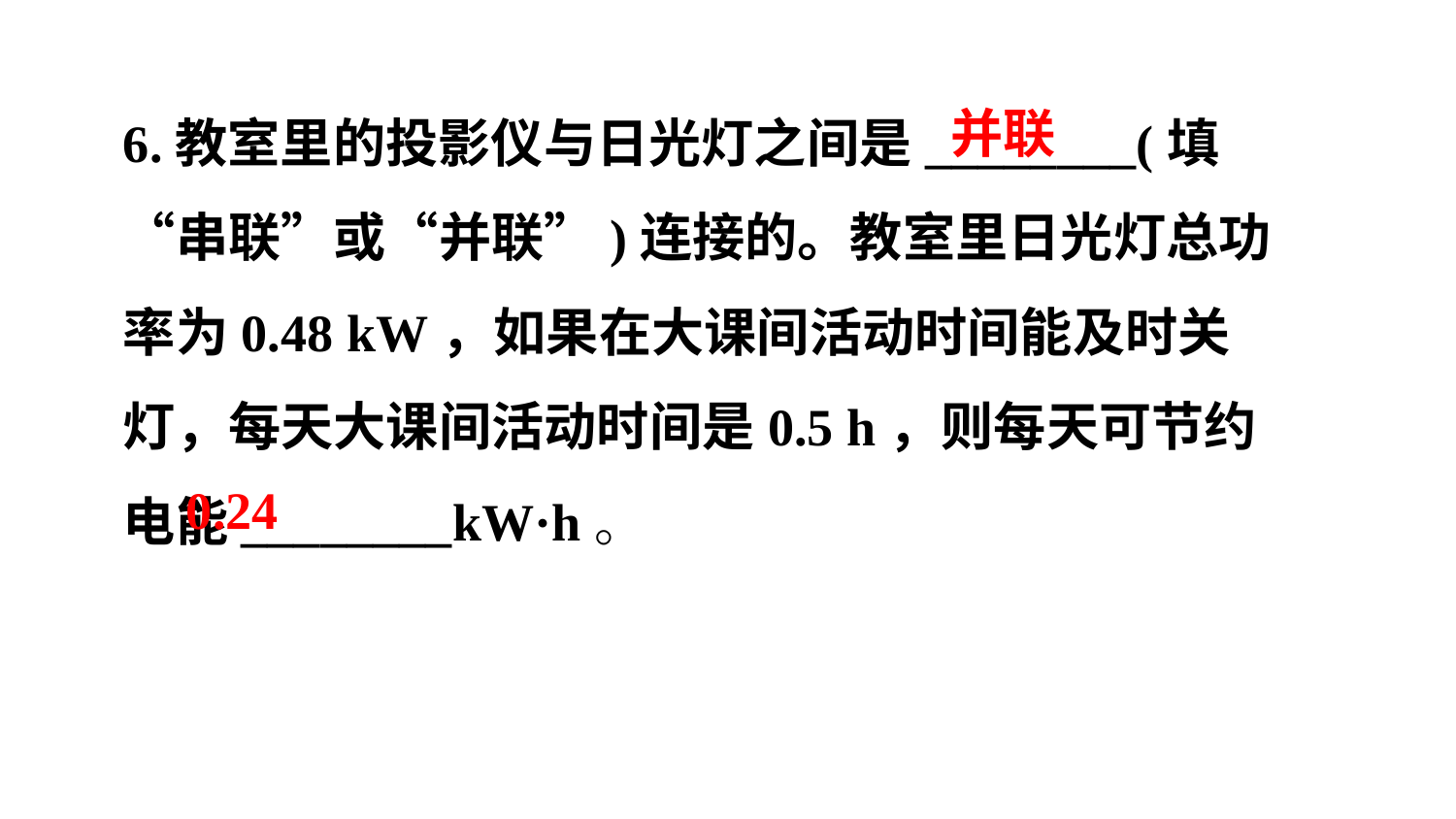

6.教室里的投影仪与日光灯之间是________(填“串联”或“并联”)连接的。教室里日光灯总功率为0.48 kW，如果在大课间活动时间能及时关灯，每天大课间活动时间是0.5 h，则每天可节约电能________kW·h。
并联
0.24